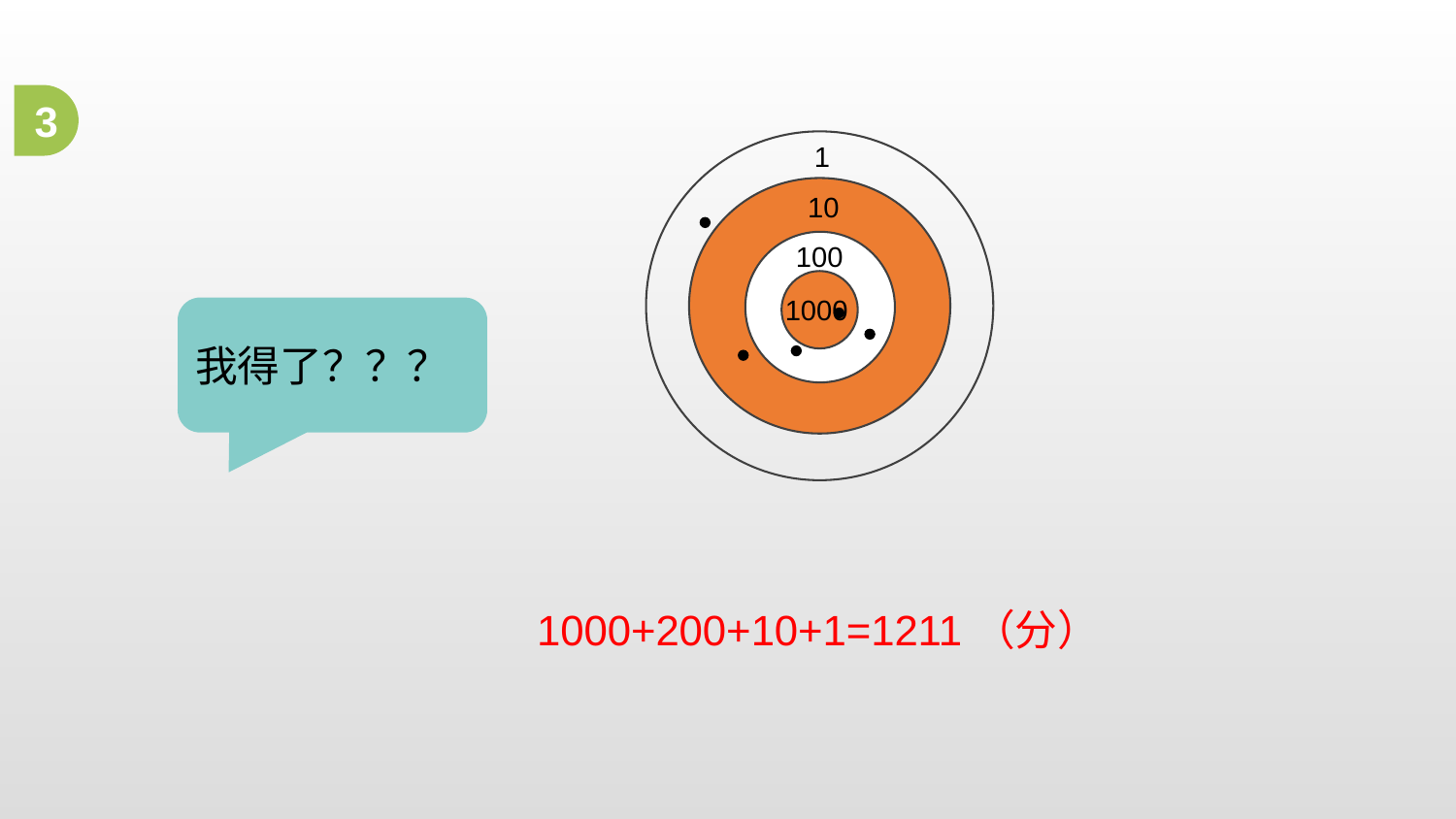

3

1
10
100
1000

我得了？？？

1000+200+10+1=1211（分）